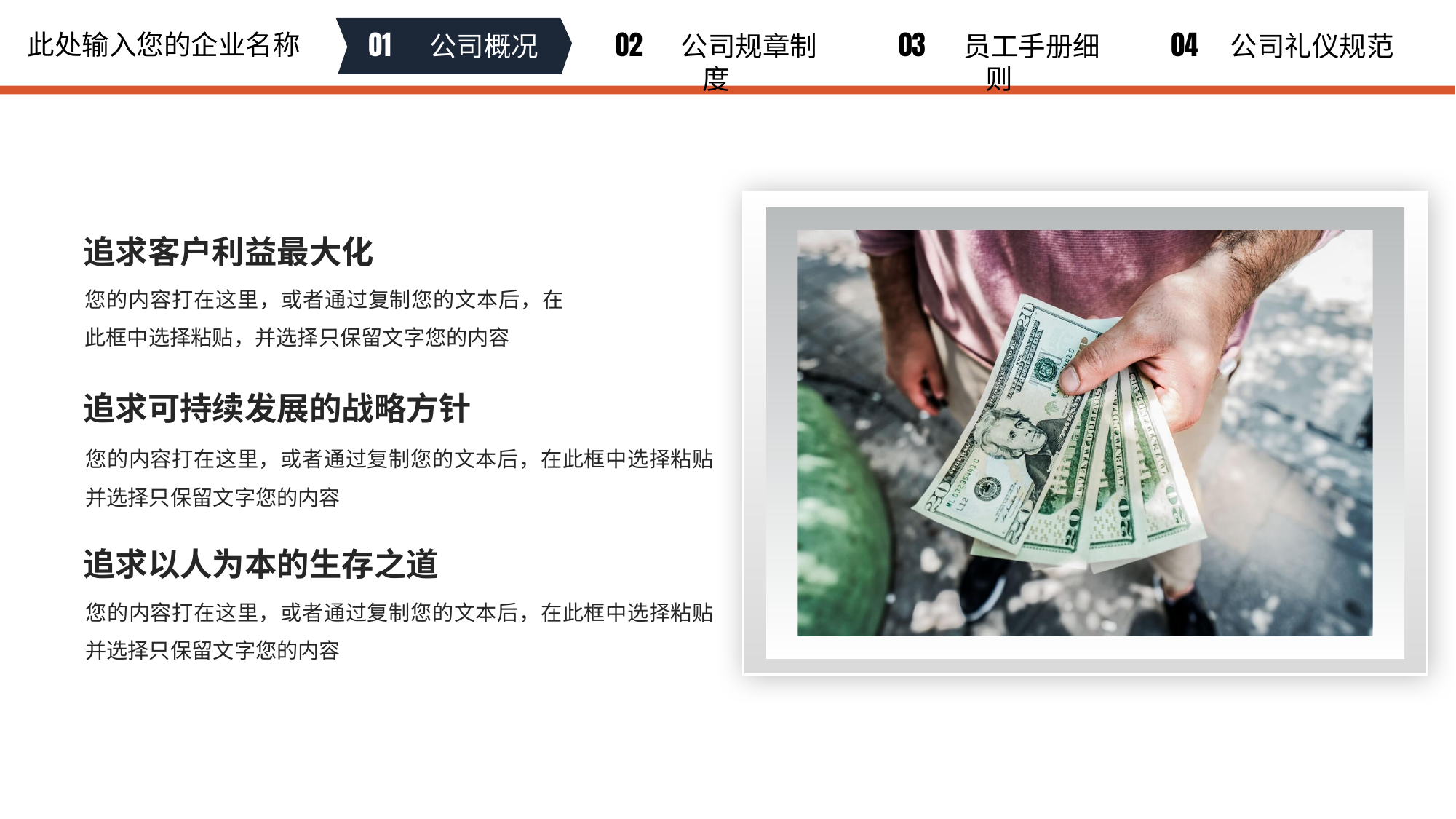

此处输入您的企业名称
01     公司概况
02     公司规章制度
03     员工手册细则
04    公司礼仪规范

追求客户利益最大化
您的内容打在这里，或者通过复制您的文本后，在此框中选择粘贴，并选择只保留文字您的内容
追求可持续发展的战略方针
您的内容打在这里，或者通过复制您的文本后，在此框中选择粘贴并选择只保留文字您的内容
追求以人为本的生存之道
您的内容打在这里，或者通过复制您的文本后，在此框中选择粘贴并选择只保留文字您的内容